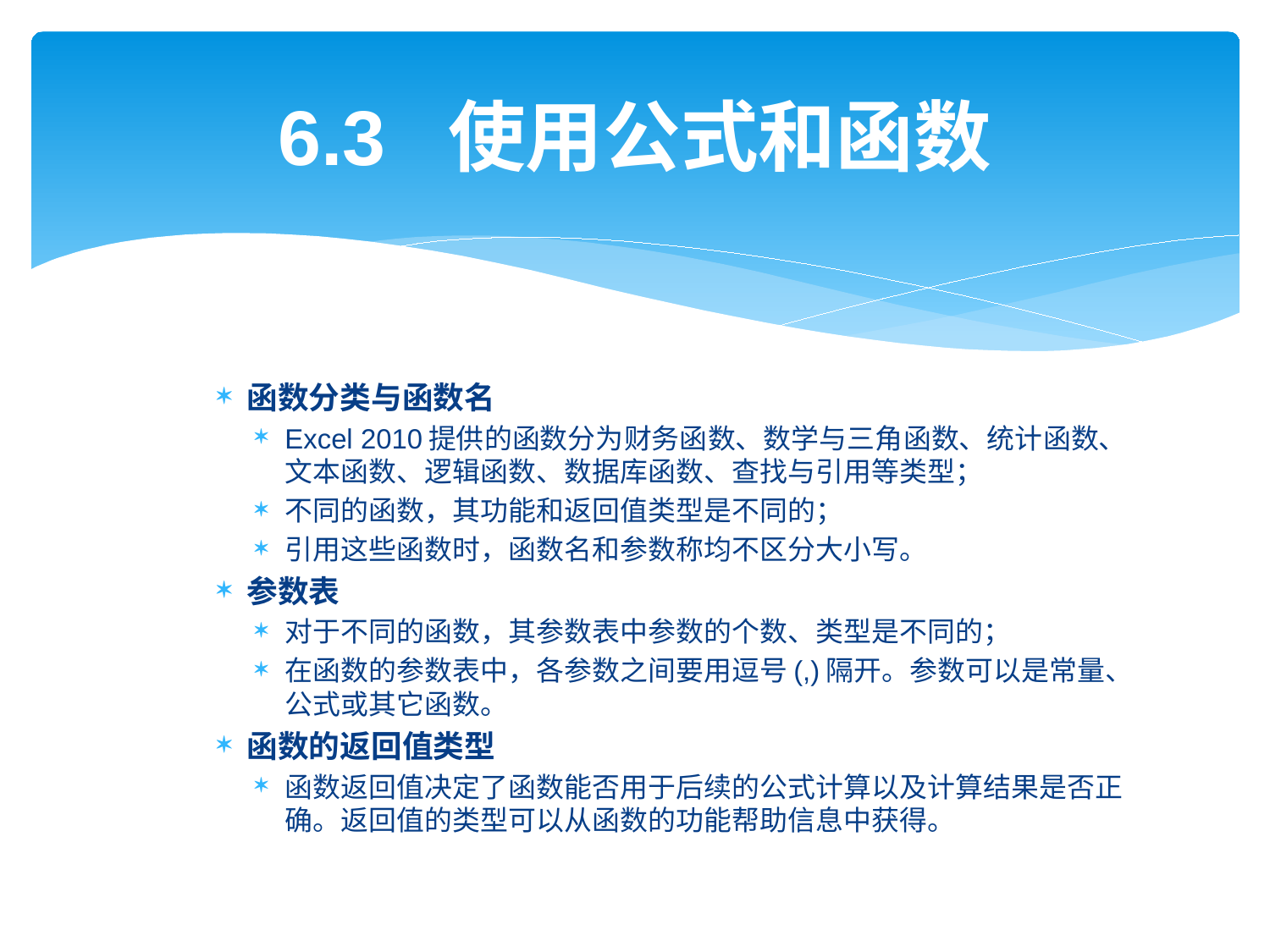

# 6.3  使用公式和函数
函数分类与函数名
Excel 2010提供的函数分为财务函数、数学与三角函数、统计函数、文本函数、逻辑函数、数据库函数、查找与引用等类型；
不同的函数，其功能和返回值类型是不同的；
引用这些函数时，函数名和参数称均不区分大小写。
参数表
对于不同的函数，其参数表中参数的个数、类型是不同的；
在函数的参数表中，各参数之间要用逗号(,)隔开。参数可以是常量、公式或其它函数。
函数的返回值类型
函数返回值决定了函数能否用于后续的公式计算以及计算结果是否正确。返回值的类型可以从函数的功能帮助信息中获得。